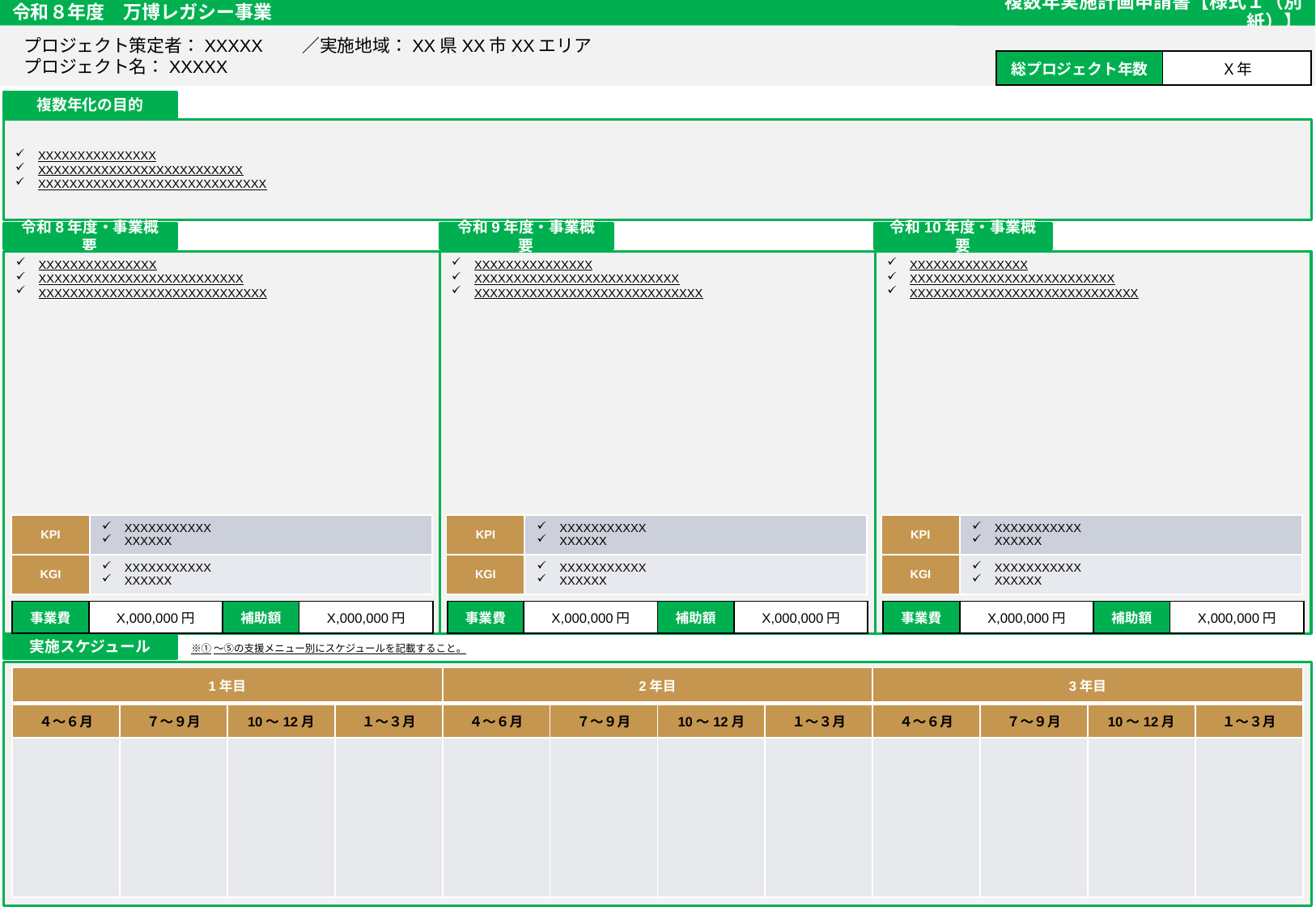

# 令和８年度　万博レガシー事業
複数年実施計画申請書【様式１（別紙）】
プロジェクト策定者：XXXXX　　／実施地域：XX県XX市XXエリア
プロジェクト名：XXXXX
| 総プロジェクト年数 | Ｘ年 |
| --- | --- |
複数年化の目的
XXXXXXXXXXXXXXX
XXXXXXXXXXXXXXXXXXXXXXXXXX
XXXXXXXXXXXXXXXXXXXXXXXXXXXXX
令和8年度・事業概要
令和9年度・事業概要
令和10年度・事業概要
XXXXXXXXXXXXXXX
XXXXXXXXXXXXXXXXXXXXXXXXXX
XXXXXXXXXXXXXXXXXXXXXXXXXXXXX
XXXXXXXXXXXXXXX
XXXXXXXXXXXXXXXXXXXXXXXXXX
XXXXXXXXXXXXXXXXXXXXXXXXXXXXX
XXXXXXXXXXXXXXX
XXXXXXXXXXXXXXXXXXXXXXXXXX
XXXXXXXXXXXXXXXXXXXXXXXXXXXXX
| KPI | XXXXXXXXXXX XXXXXX |
| --- | --- |
| KGI | XXXXXXXXXXX XXXXXX |
| KPI | XXXXXXXXXXX XXXXXX |
| --- | --- |
| KGI | XXXXXXXXXXX XXXXXX |
| KPI | XXXXXXXXXXX XXXXXX |
| --- | --- |
| KGI | XXXXXXXXXXX XXXXXX |
| 事業費 | X,000,000円 | 補助額 | X,000,000円 |
| --- | --- | --- | --- |
| 事業費 | X,000,000円 | 補助額 | X,000,000円 |
| --- | --- | --- | --- |
| 事業費 | X,000,000円 | 補助額 | X,000,000円 |
| --- | --- | --- | --- |
実施スケジュール
※①～⑤の支援メニュー別にスケジュールを記載すること。

| 1年目 |  |  |  | 2年目 |  |  |  | 3年目 |  |  |  |
| --- | --- | --- | --- | --- | --- | --- | --- | --- | --- | --- | --- |
| ４～６月 | ７～９月 | 10～12月 | １～３月 | ４～６月 | ７～９月 | 10～12月 | １～３月 | ４～６月 | ７～９月 | 10～12月 | １～３月 |
|  |  |  |  |  |  |  |  |  |  |  |  |